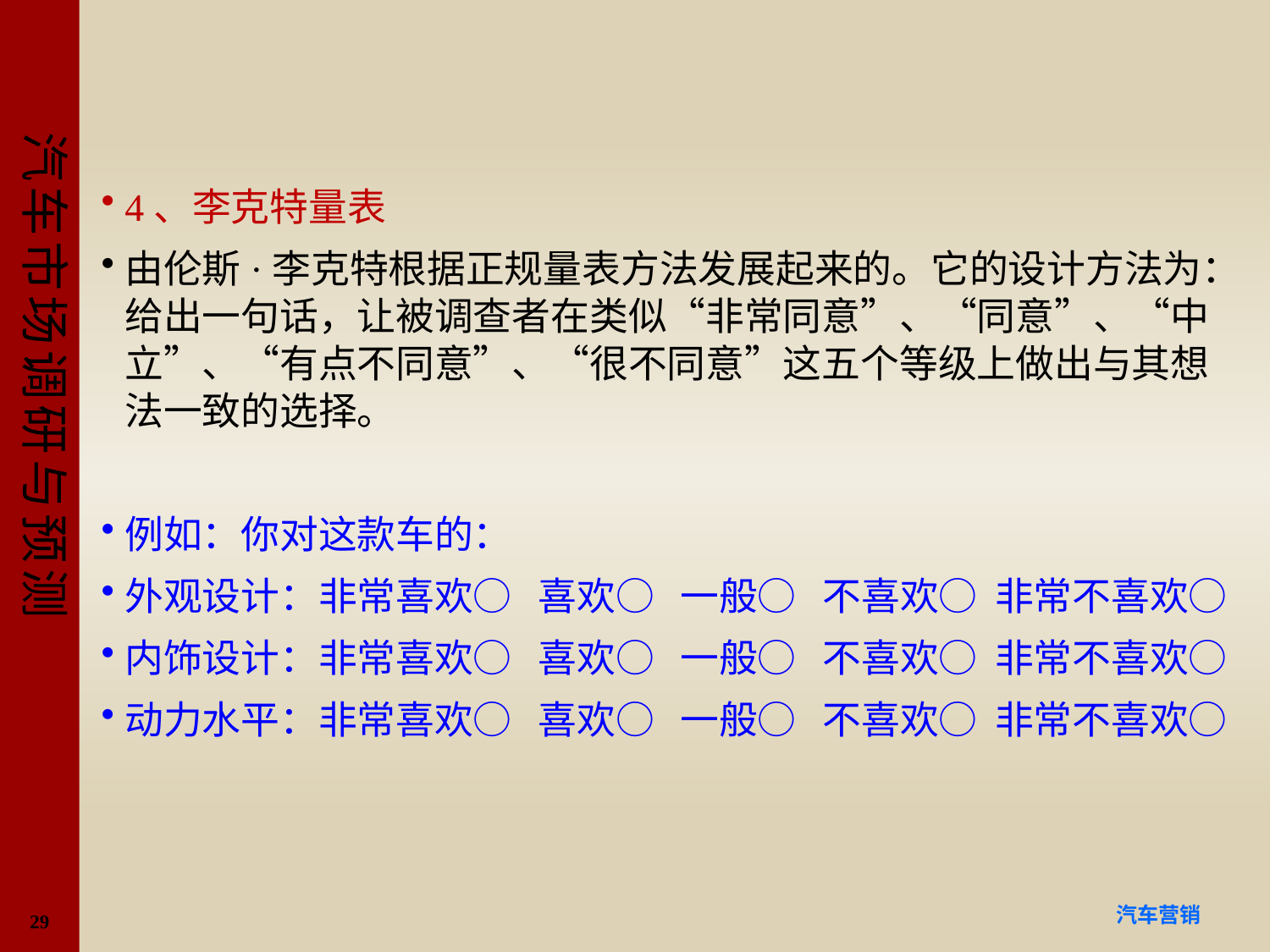

#
4、李克特量表
由伦斯·李克特根据正规量表方法发展起来的。它的设计方法为：给出一句话，让被调查者在类似“非常同意”、“同意”、“中立”、“有点不同意”、“很不同意”这五个等级上做出与其想法一致的选择。

例如：你对这款车的：
外观设计：非常喜欢○   喜欢○   一般○   不喜欢○  非常不喜欢○
内饰设计：非常喜欢○   喜欢○   一般○   不喜欢○  非常不喜欢○
动力水平：非常喜欢○   喜欢○   一般○   不喜欢○  非常不喜欢○

29